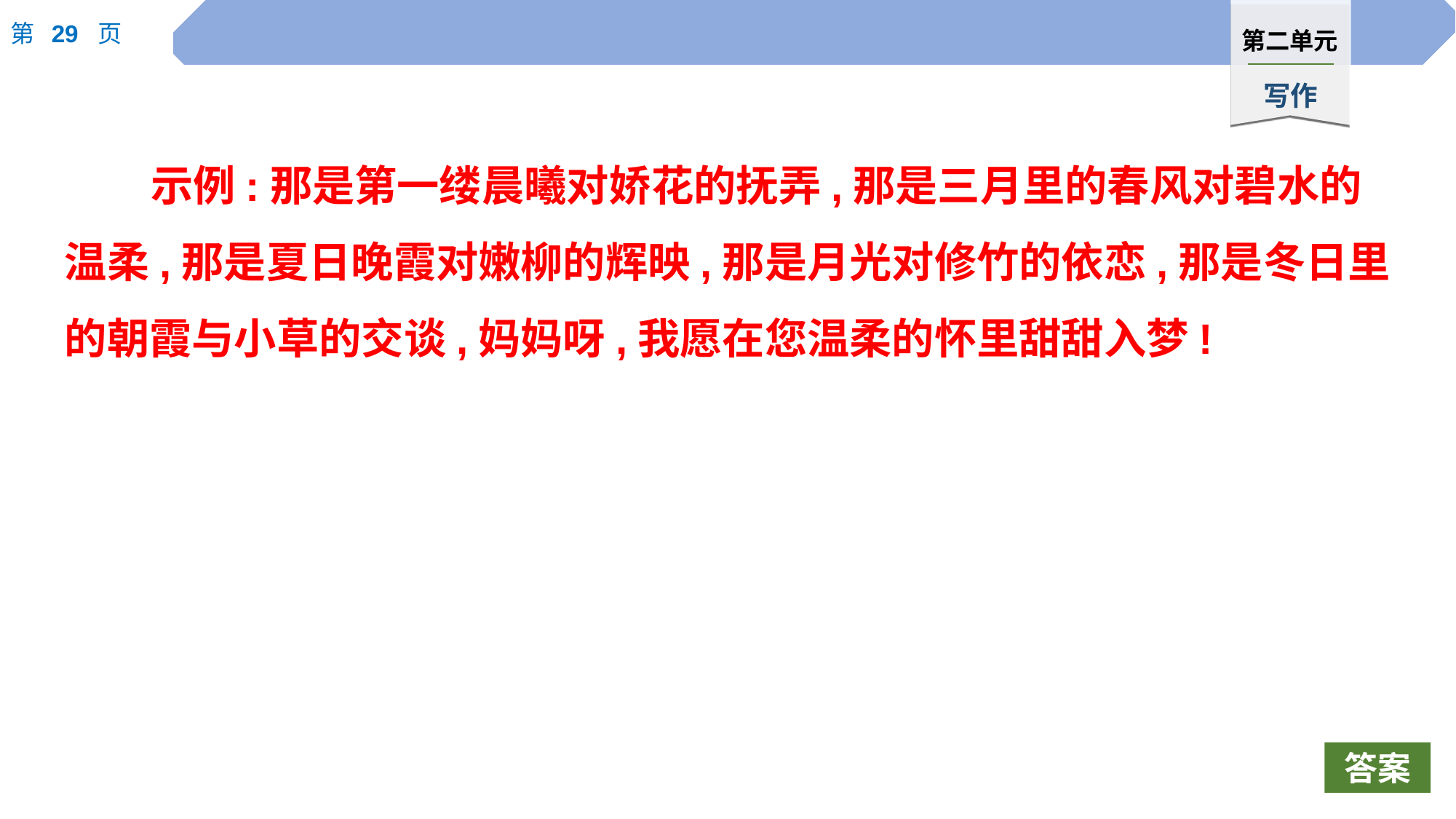

示例:那是第一缕晨曦对娇花的抚弄,那是三月里的春风对碧水的温柔,那是夏日晚霞对嫩柳的辉映,那是月光对修竹的依恋,那是冬日里的朝霞与小草的交谈,妈妈呀,我愿在您温柔的怀里甜甜入梦!
答案